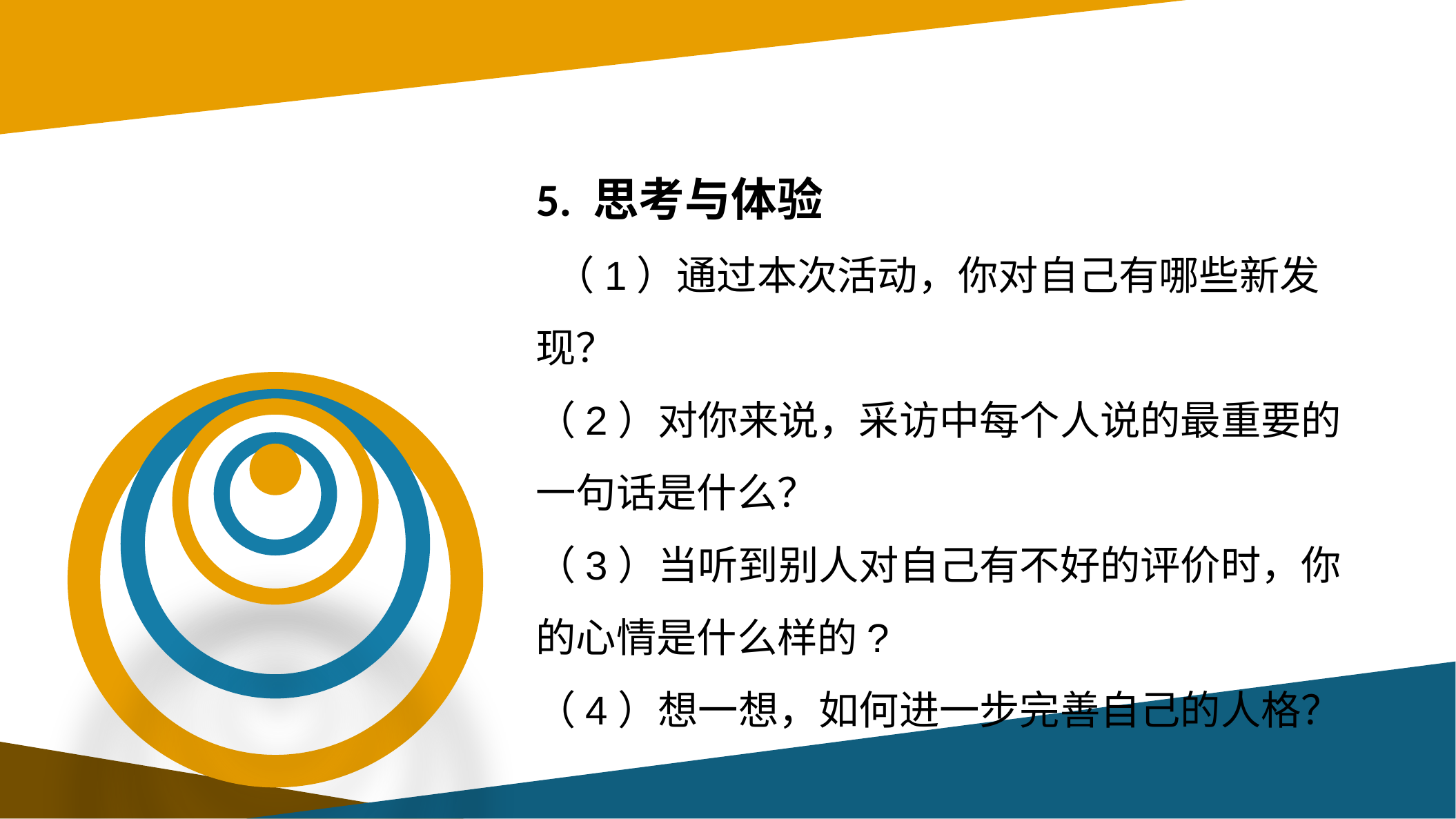

5. 思考与体验
 （1）通过本次活动，你对自己有哪些新发现？
（2）对你来说，采访中每个人说的最重要的一句话是什么？
（3）当听到别人对自己有不好的评价时，你的心情是什么样的?
（4）想一想，如何进一步完善自己的人格？